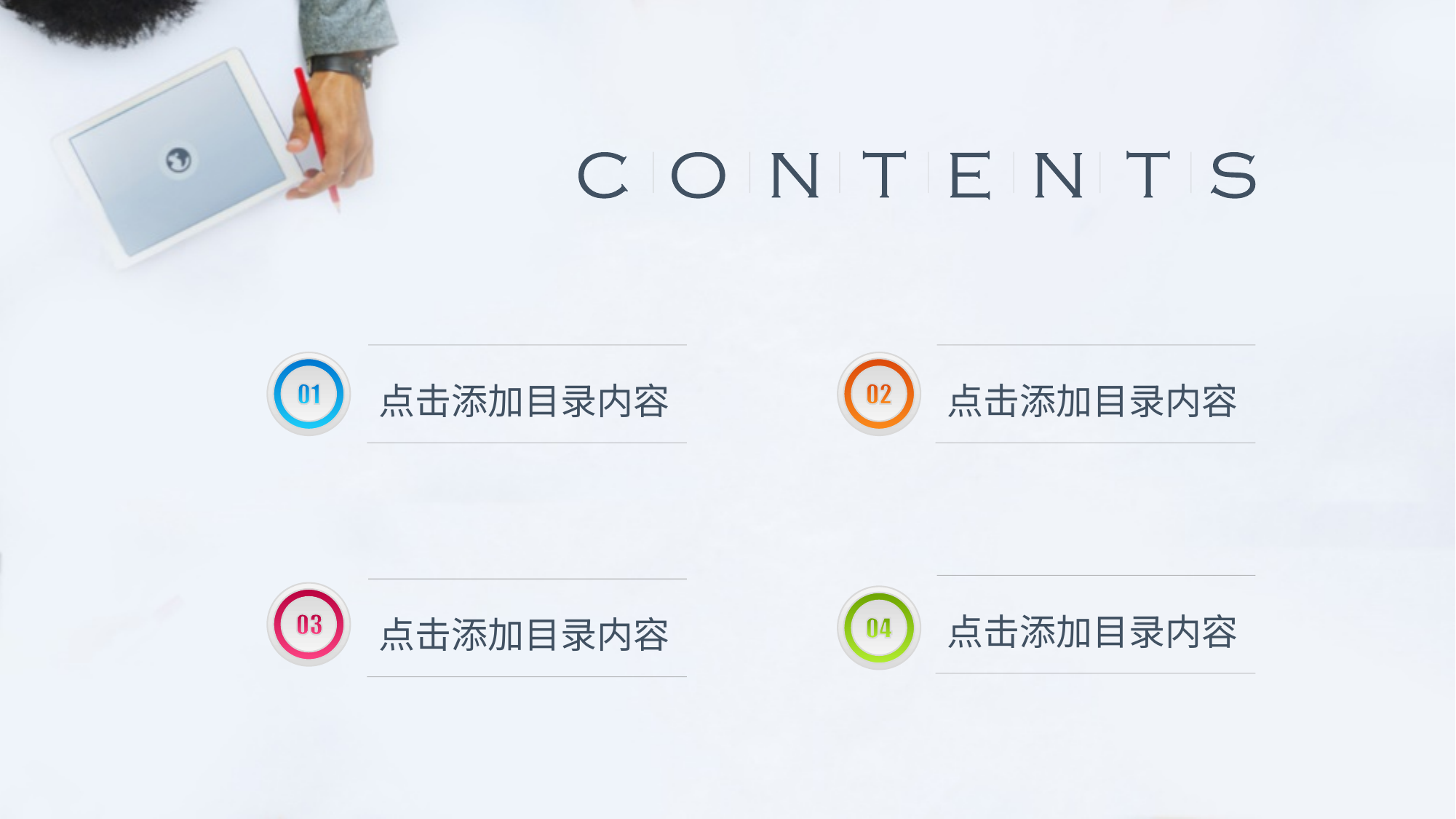

点击添加目录内容

点击添加目录内容

点击添加目录内容

点击添加目录内容